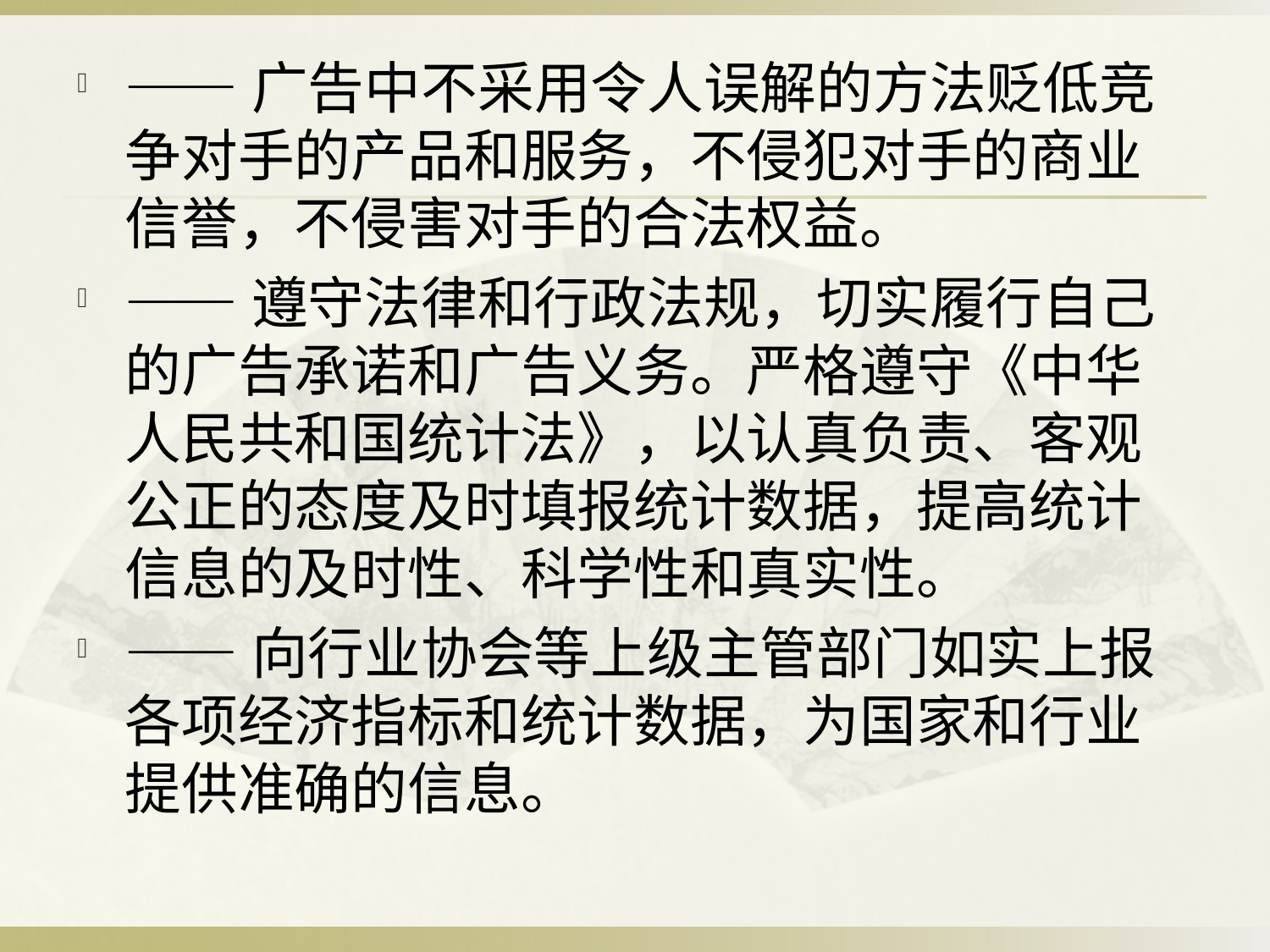

#
——广告中不采用令人误解的方法贬低竞争对手的产品和服务，不侵犯对手的商业信誉，不侵害对手的合法权益。
——遵守法律和行政法规，切实履行自己的广告承诺和广告义务。严格遵守《中华人民共和国统计法》，以认真负责、客观公正的态度及时填报统计数据，提高统计信息的及时性、科学性和真实性。
——向行业协会等上级主管部门如实上报各项经济指标和统计数据，为国家和行业提供准确的信息。